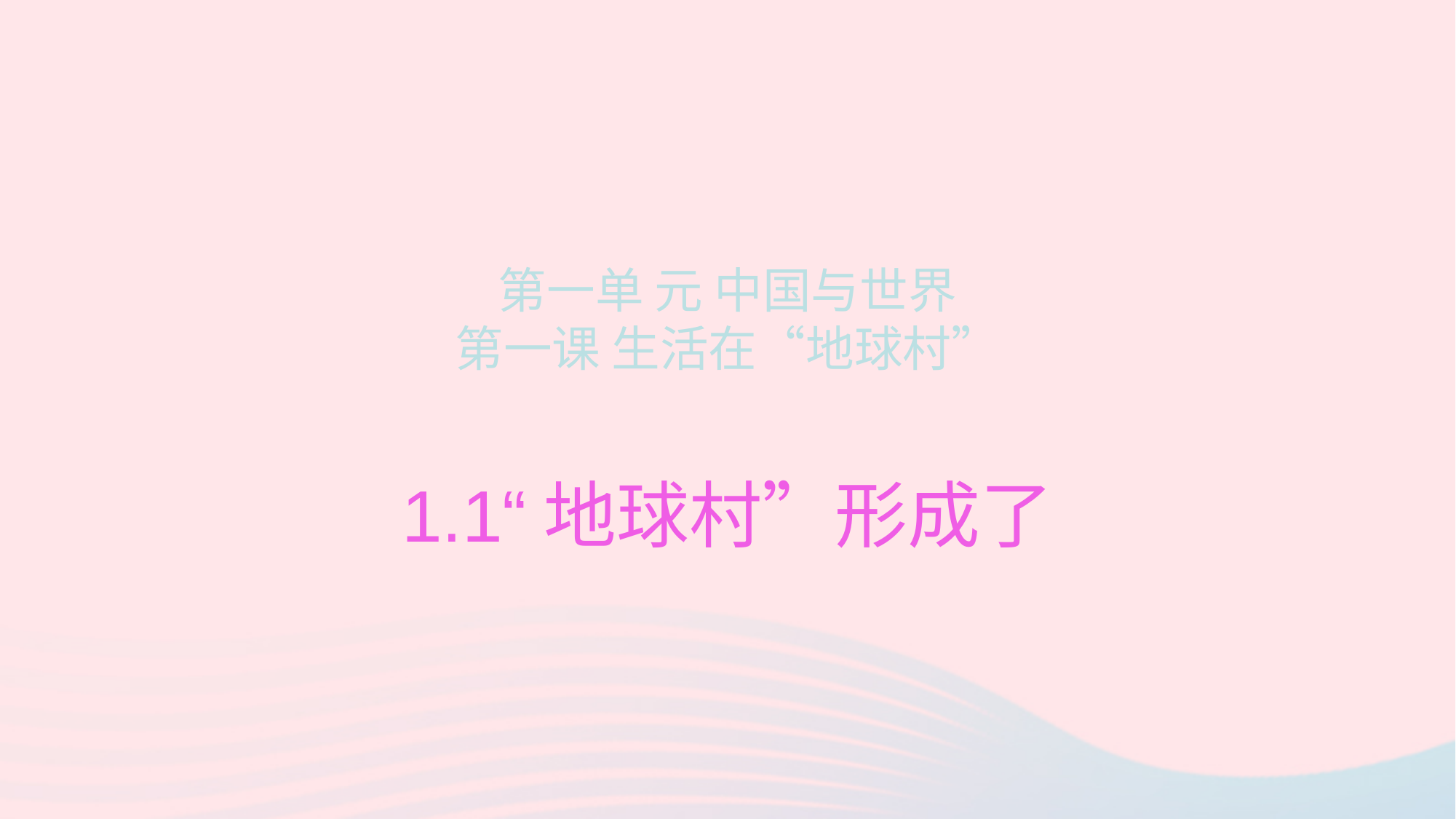

# 第一单 元 中国与世界 第一课 生活在“地球村”
1.1“地球村”形成了